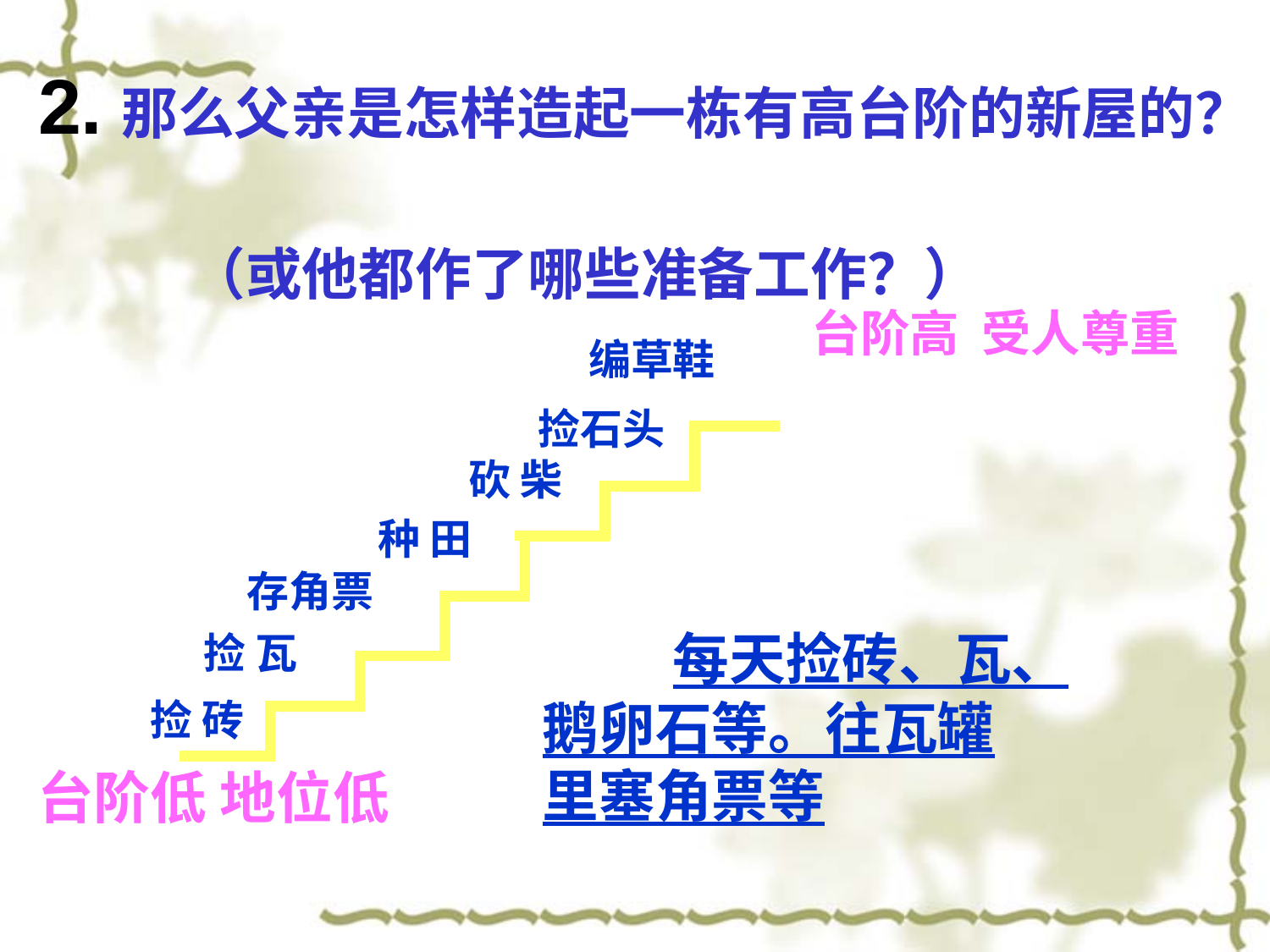

2.那么父亲是怎样造起一栋有高台阶的新屋的？
              （或他都作了哪些准备工作？）
台阶高  受人尊重
编草鞋

捡石头
砍 柴
种 田
存角票

        每天捡砖、瓦、
鹅卵石等。往瓦罐
里塞角票等
捡 瓦
捡 砖
台阶低 地位低